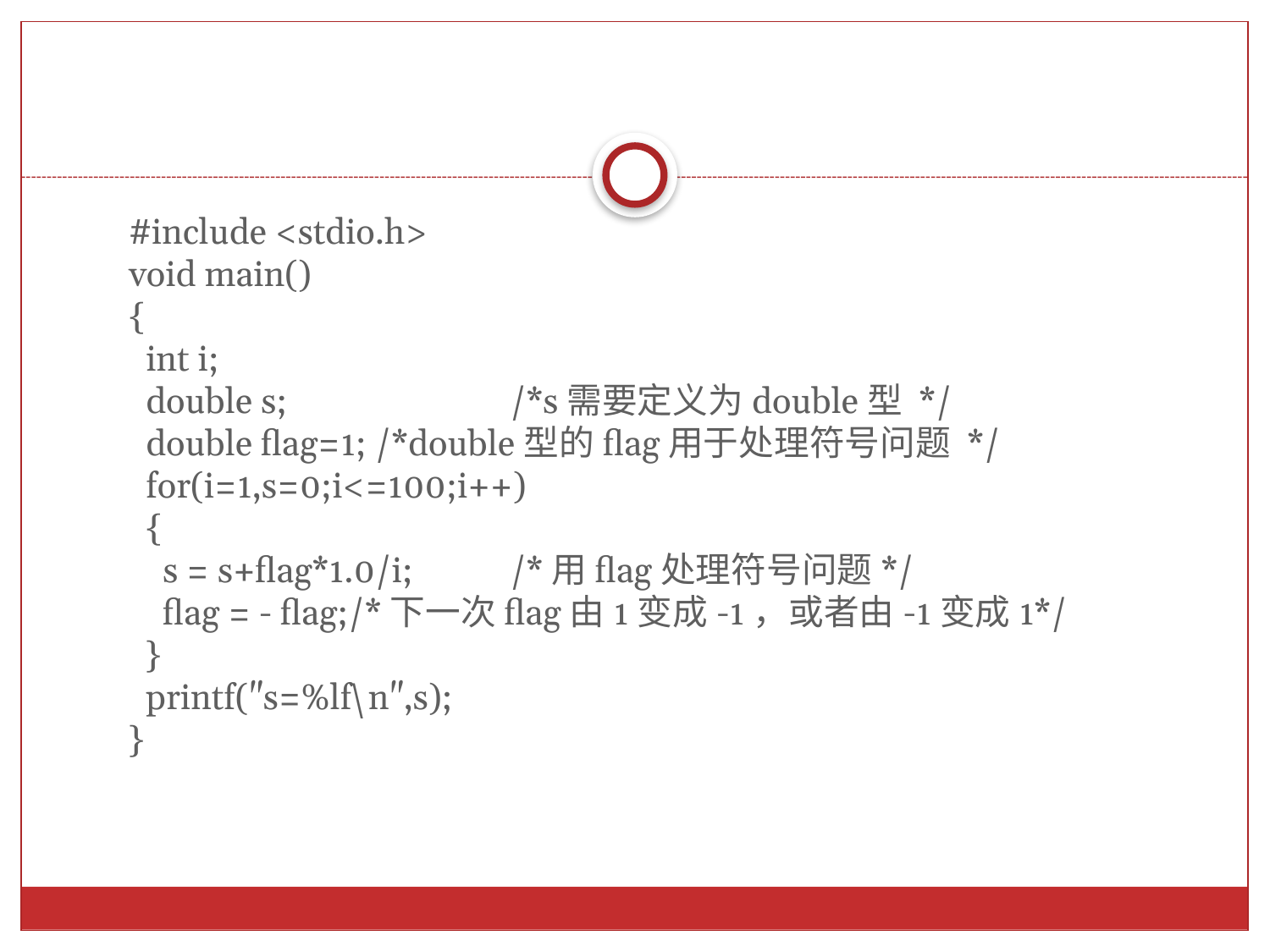

#include <stdio.h>
void main()
{
  int i;
  double s;   		/*s需要定义为double型 */
  double flag=1; /*double型的flag用于处理符号问题 */
  for(i=1,s=0;i<=100;i++)
  {
    s = s+flag*1.0/i;	/*用flag处理符号问题*/
    flag = - flag;/*下一次flag由1变成-1，或者由-1变成1*/
  }
  printf("s=%lf\n",s);
}